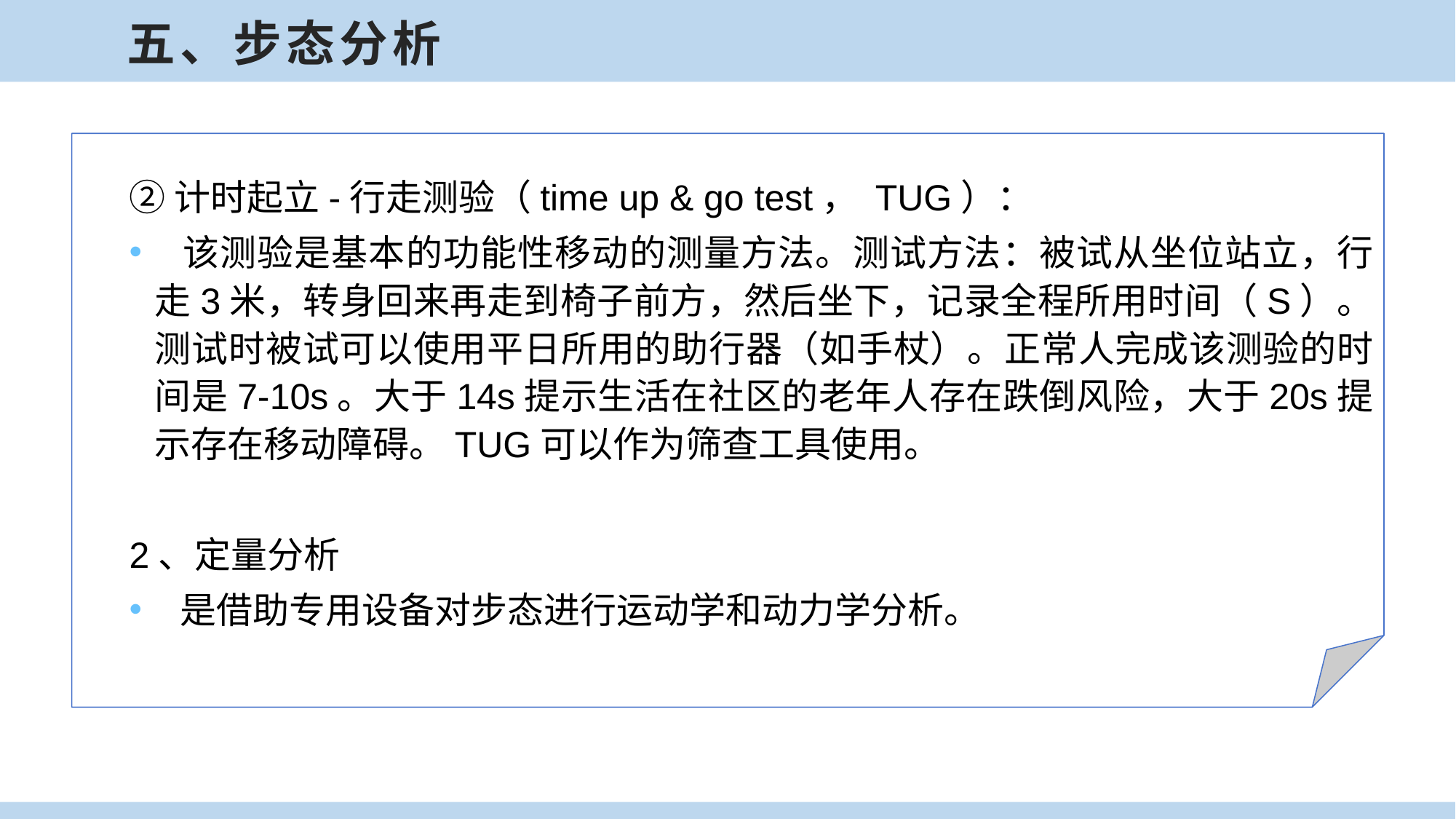

五、步态分析

②计时起立-行走测验（time up & go test， TUG）：
  该测验是基本的功能性移动的测量方法。测试方法：被试从坐位站立，行走3米，转身回来再走到椅子前方，然后坐下，记录全程所用时间（S）。测试时被试可以使用平日所用的助行器（如手杖）。正常人完成该测验的时间是7-10s。大于14s提示生活在社区的老年人存在跌倒风险，大于20s提示存在移动障碍。TUG可以作为筛查工具使用。

2、定量分析
  是借助专用设备对步态进行运动学和动力学分析。